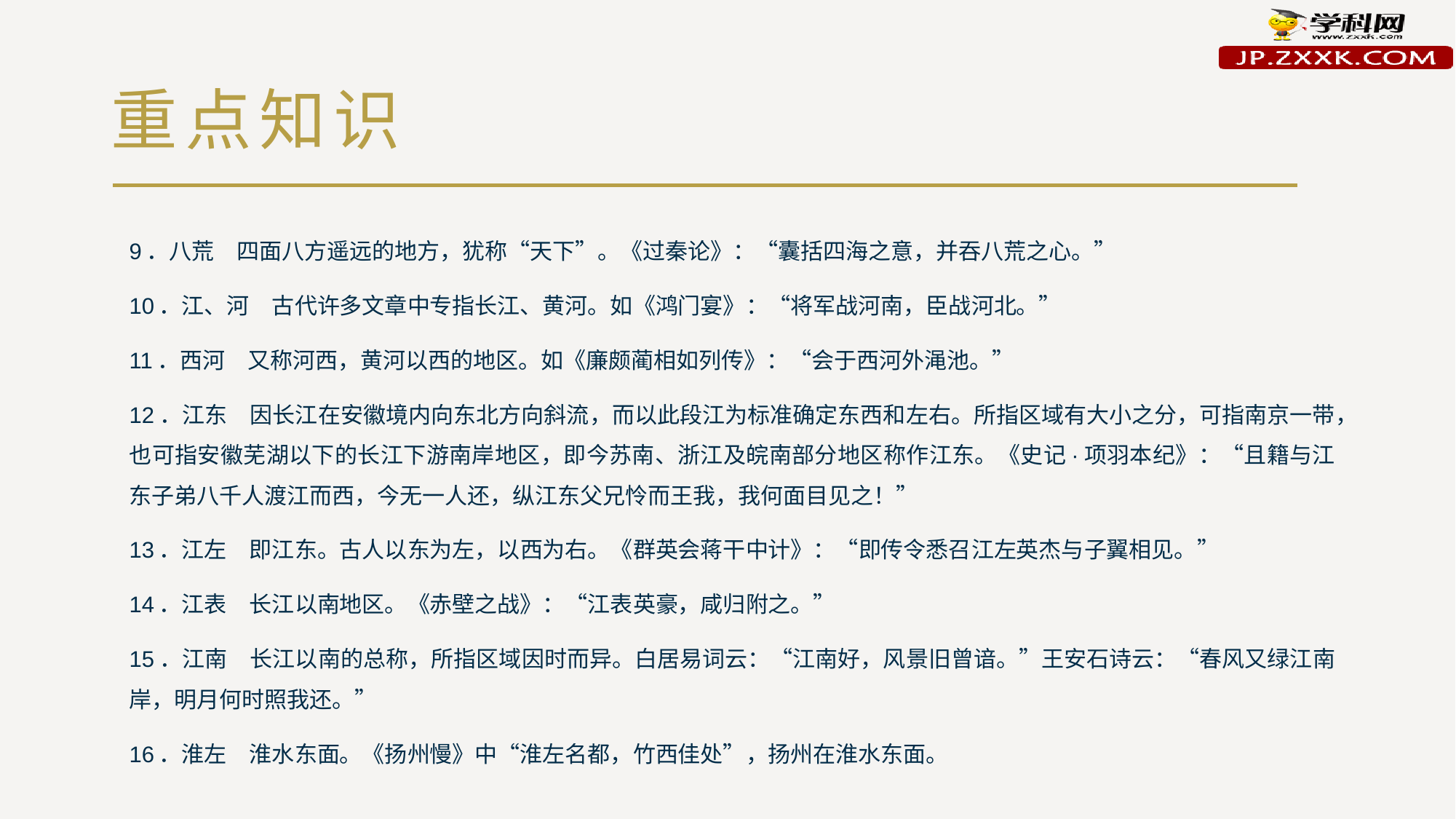

# 重点知识
9．八荒　四面八方遥远的地方，犹称“天下”。《过秦论》：“囊括四海之意，并吞八荒之心。”
10．江、河　古代许多文章中专指长江、黄河。如《鸿门宴》：“将军战河南，臣战河北。”
11．西河　又称河西，黄河以西的地区。如《廉颇蔺相如列传》：“会于西河外渑池。”
12．江东　因长江在安徽境内向东北方向斜流，而以此段江为标准确定东西和左右。所指区域有大小之分，可指南京一带，也可指安徽芜湖以下的长江下游南岸地区，即今苏南、浙江及皖南部分地区称作江东。《史记·项羽本纪》：“且籍与江东子弟八千人渡江而西，今无一人还，纵江东父兄怜而王我，我何面目见之！”
13．江左　即江东。古人以东为左，以西为右。《群英会蒋干中计》：“即传令悉召江左英杰与子翼相见。”
14．江表　长江以南地区。《赤壁之战》：“江表英豪，咸归附之。”
15．江南　长江以南的总称，所指区域因时而异。白居易词云：“江南好，风景旧曾谙。”王安石诗云：“春风又绿江南岸，明月何时照我还。”
16．淮左　淮水东面。《扬州慢》中“淮左名都，竹西佳处”，扬州在淮水东面。